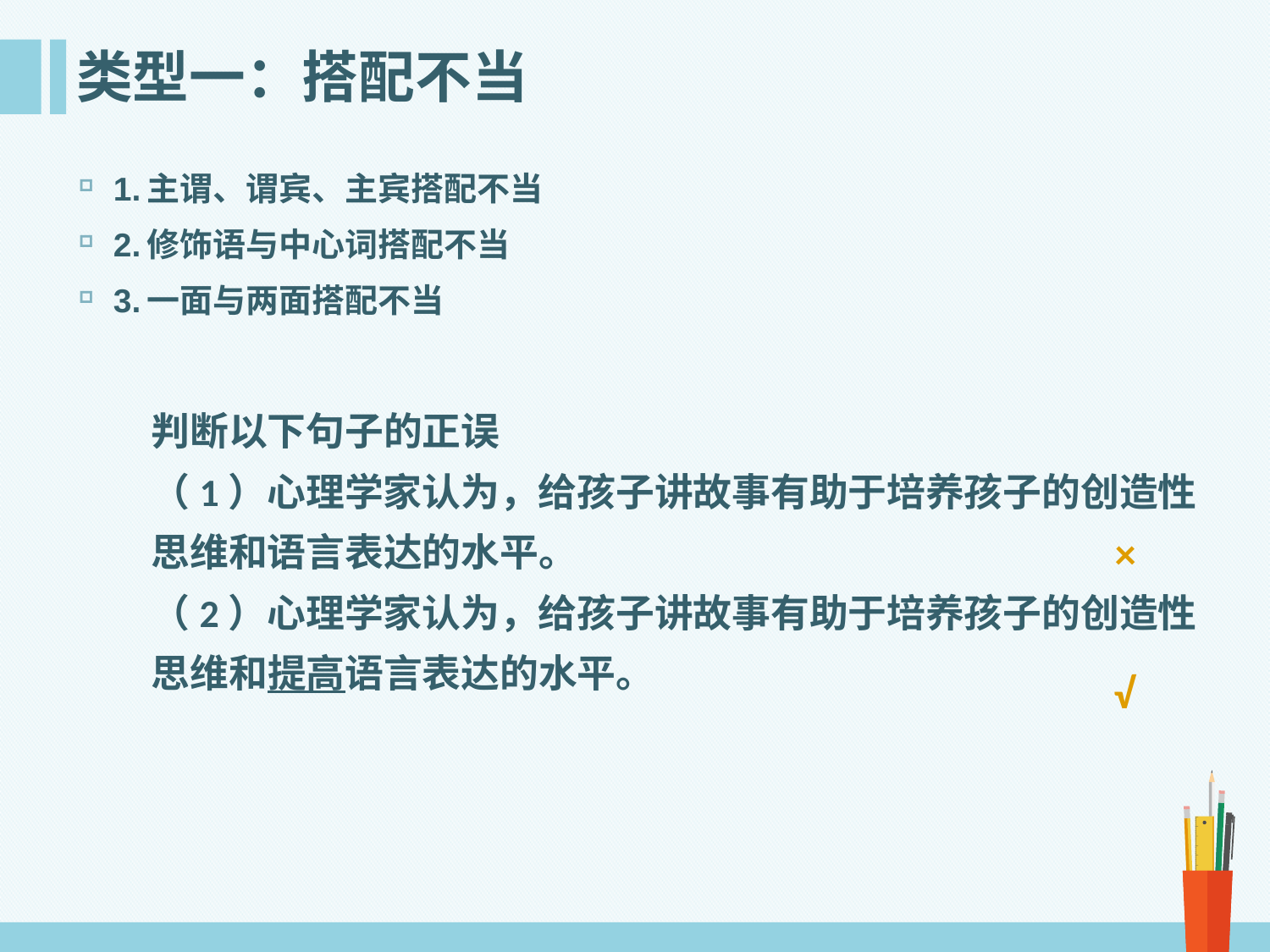

# 类型一：搭配不当
1.主谓、谓宾、主宾搭配不当
2.修饰语与中心词搭配不当
3.一面与两面搭配不当

判断以下句子的正误
（1）心理学家认为，给孩子讲故事有助于培养孩子的创造性思维和语言表达的水平。
（2）心理学家认为，给孩子讲故事有助于培养孩子的创造性思维和提高语言表达的水平。

×
√